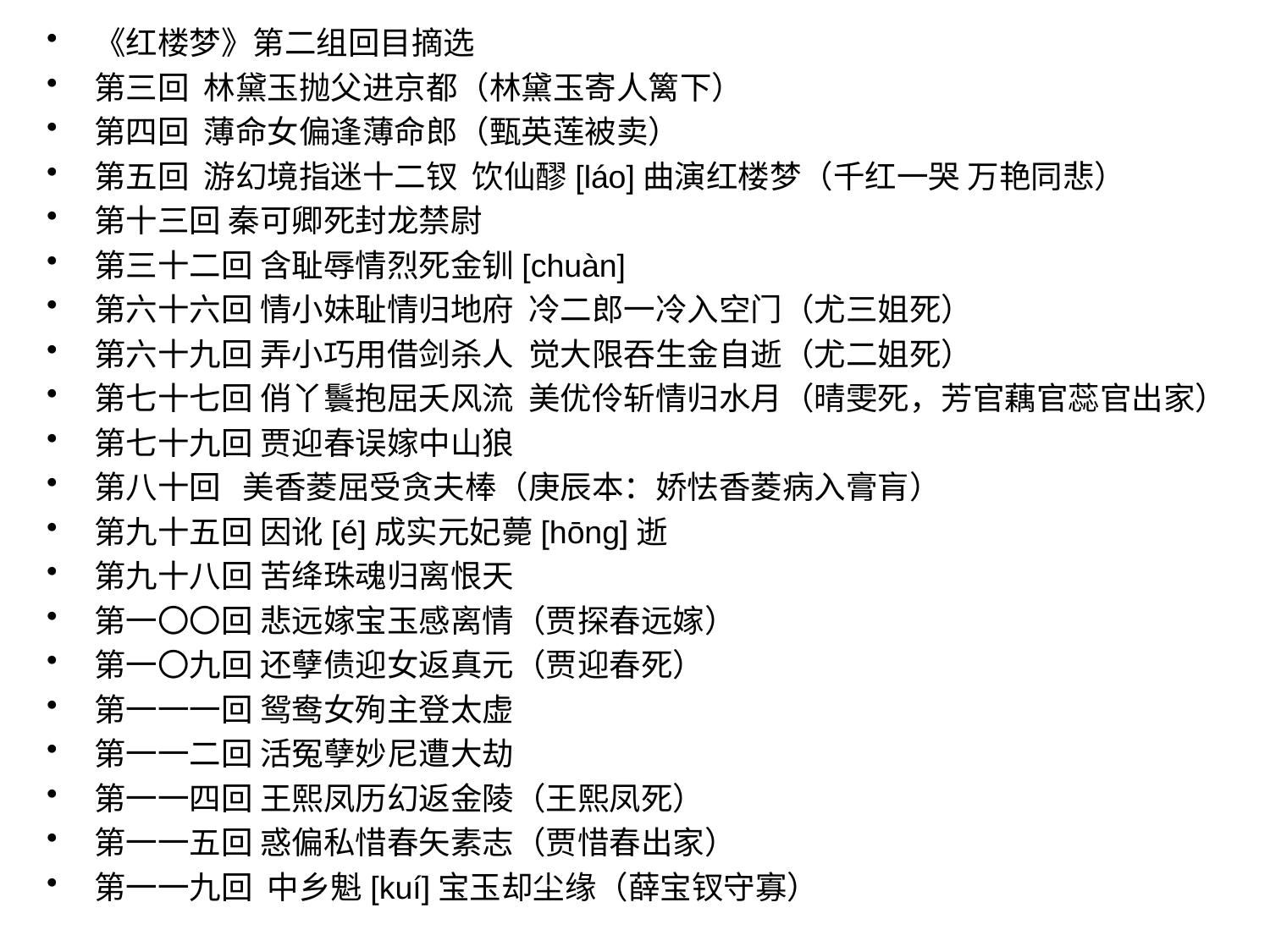

《红楼梦》第二组回目摘选
第三回  林黛玉抛父进京都（林黛玉寄人篱下）
第四回  薄命女偏逢薄命郎（甄英莲被卖）
第五回  游幻境指迷十二钗  饮仙醪[láo]曲演红楼梦（千红一哭 万艳同悲）
第十三回 秦可卿死封龙禁尉
第三十二回 含耻辱情烈死金钏[chuàn]
第六十六回 情小妹耻情归地府  冷二郎一冷入空门（尤三姐死）
第六十九回 弄小巧用借剑杀人  觉大限吞生金自逝（尤二姐死）
第七十七回 俏丫鬟抱屈夭风流  美优伶斩情归水月（晴雯死，芳官藕官蕊官出家）
第七十九回 贾迎春误嫁中山狼
第八十回   美香菱屈受贪夫棒（庚辰本：娇怯香菱病入膏肓）
第九十五回 因讹[é]成实元妃薨[hōng]逝
第九十八回 苦绛珠魂归离恨天
第一〇〇回 悲远嫁宝玉感离情（贾探春远嫁）
第一〇九回 还孽债迎女返真元（贾迎春死）
第一一一回 鸳鸯女殉主登太虚
第一一二回 活冤孽妙尼遭大劫
第一一四回 王熙凤历幻返金陵（王熙凤死）
第一一五回 惑偏私惜春矢素志（贾惜春出家）
第一一九回  中乡魁[kuí]宝玉却尘缘（薛宝钗守寡）
#